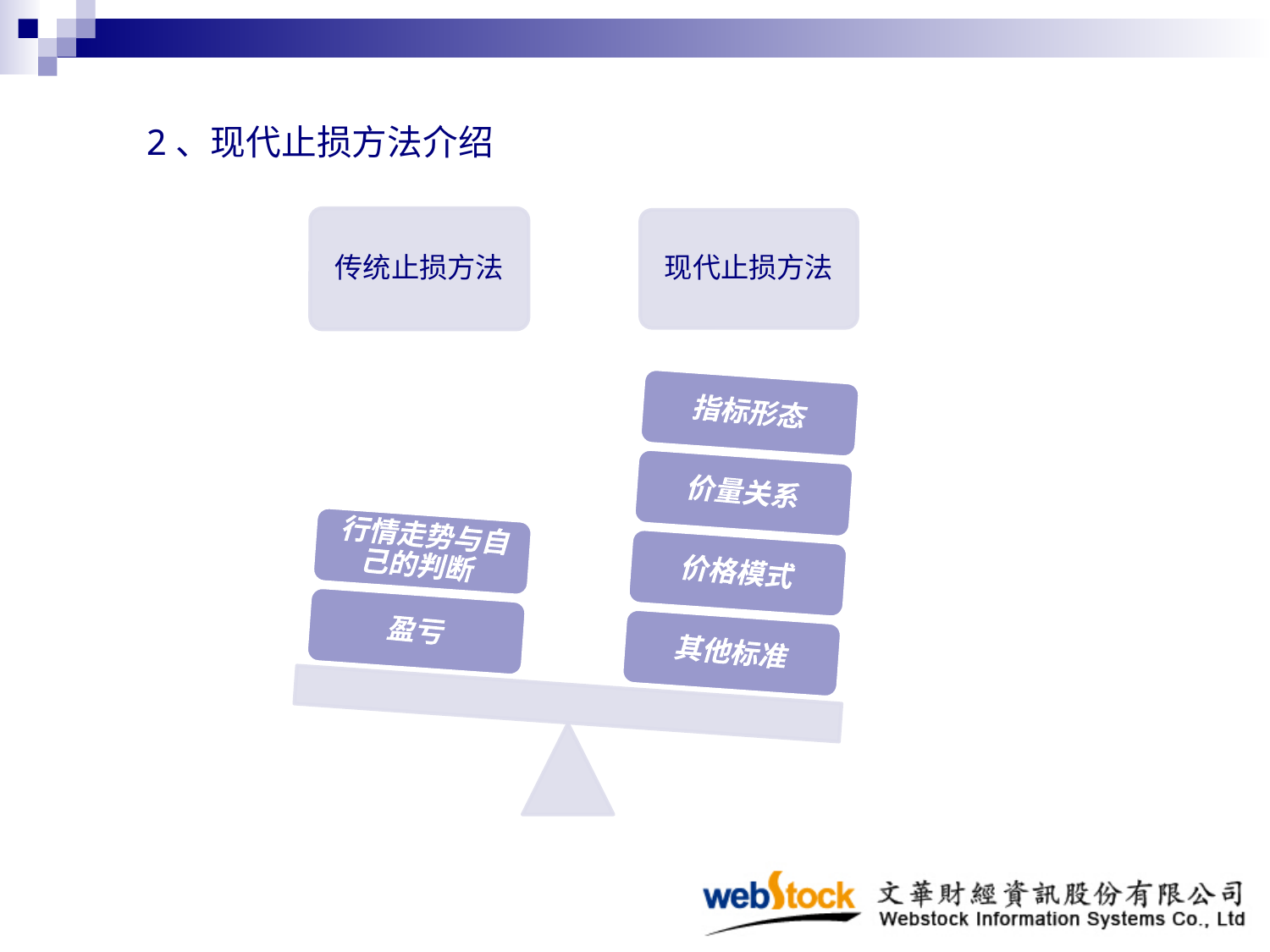

2、现代止损方法介绍
传统止损方法
现代止损方法
其他标准
价格模式
价量关系
指标形态
盈亏
行情走势与自己的判断